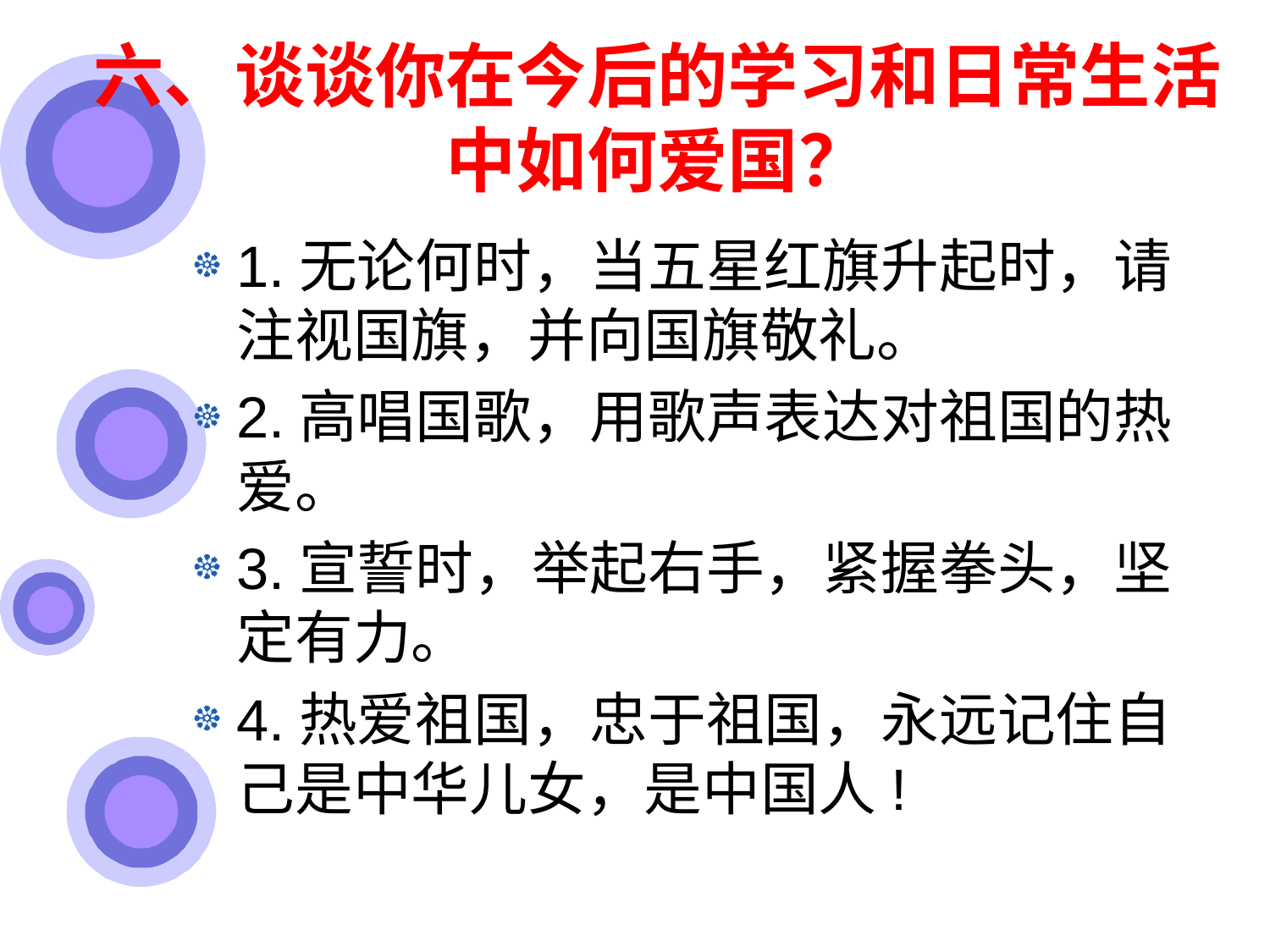

# 六、谈谈你在今后的学习和日常生活中如何爱国？
1.无论何时，当五星红旗升起时，请注视国旗，并向国旗敬礼。
2.高唱国歌，用歌声表达对祖国的热爱。
3.宣誓时，举起右手，紧握拳头，坚定有力。
4.热爱祖国，忠于祖国，永远记住自己是中华儿女，是中国人!